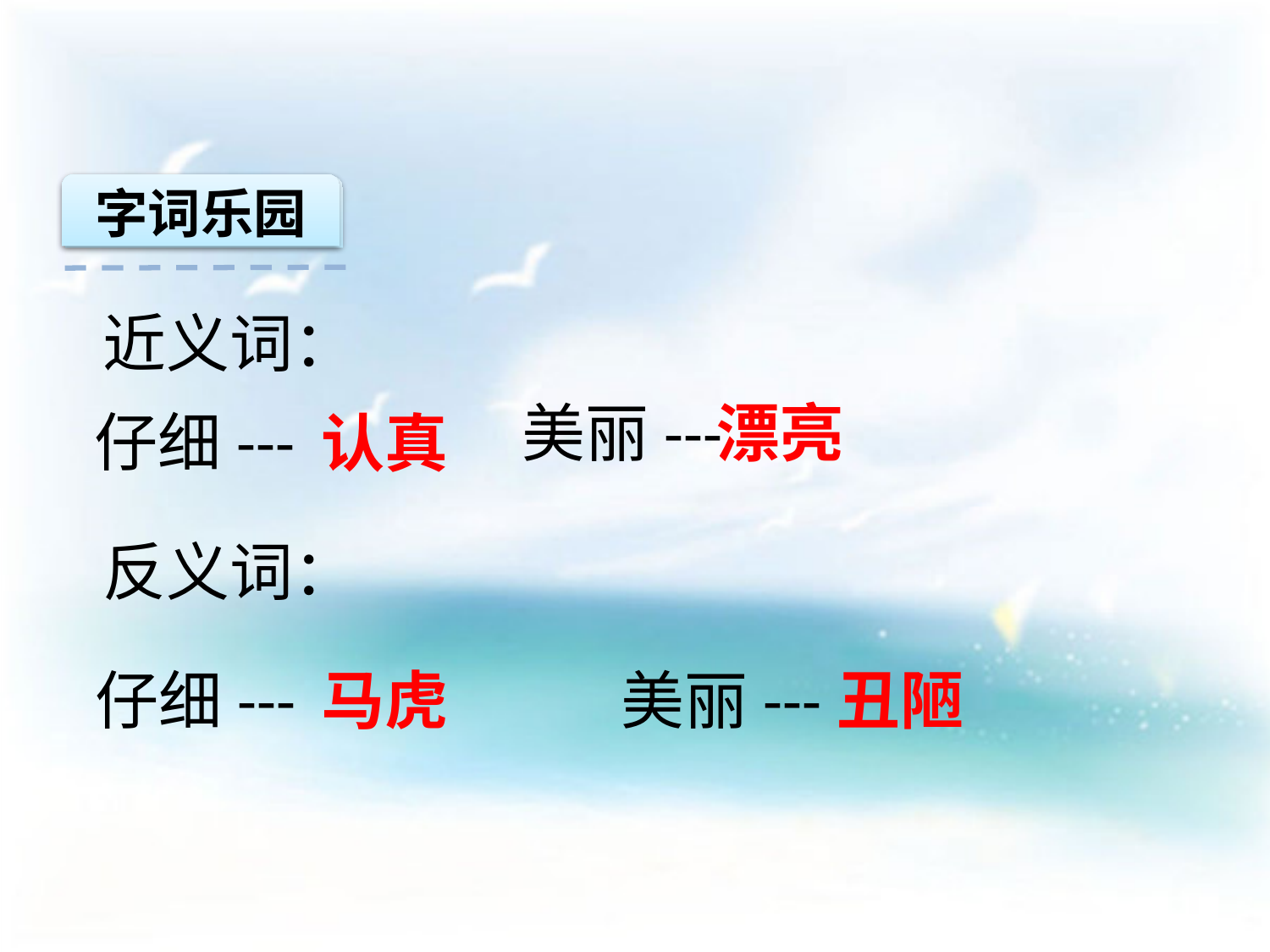

字词乐园

近义词：
美丽---
漂亮
仔细---
认真
反义词：
仔细---
马虎
美丽---
丑陋